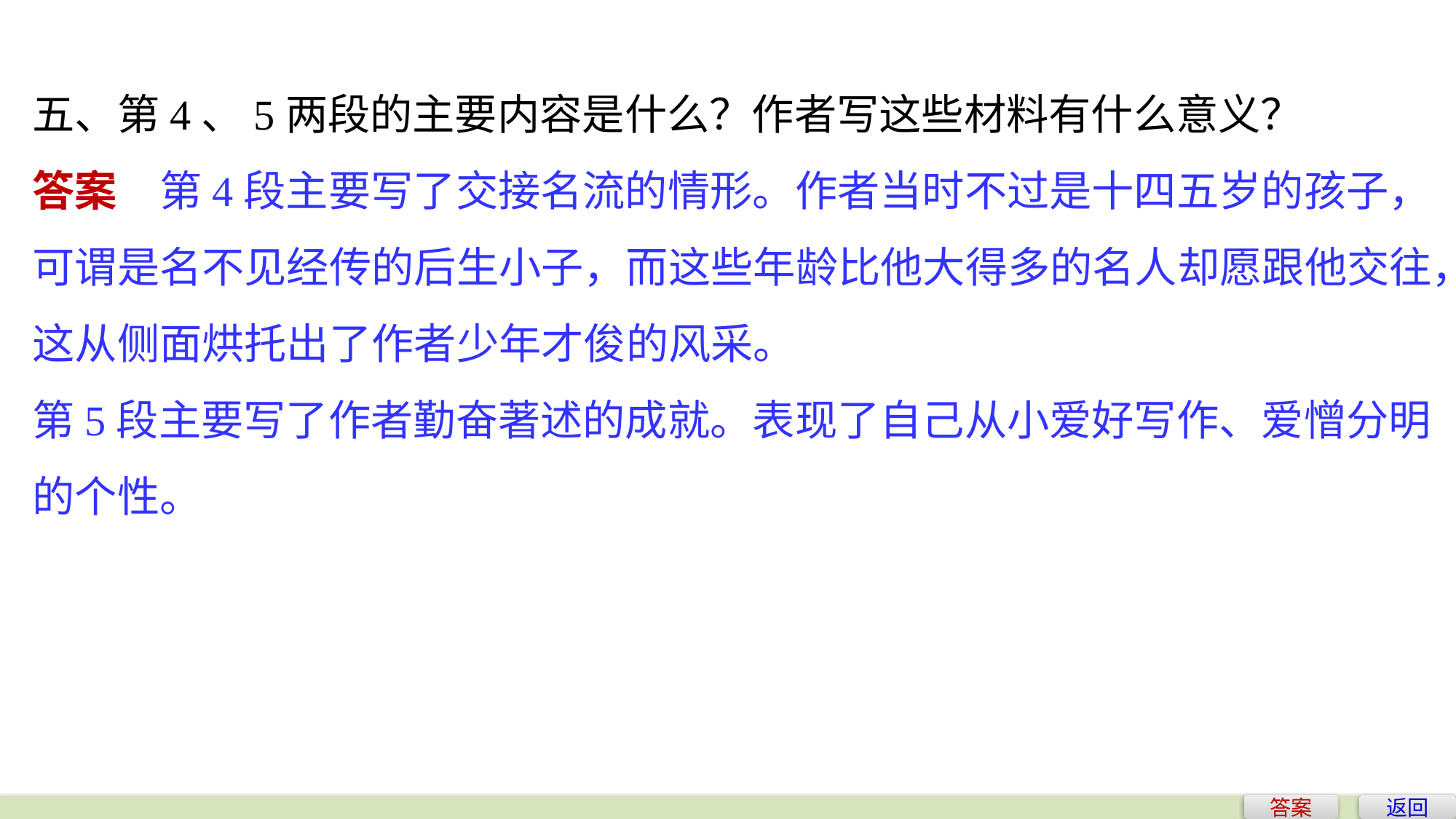

五、第4、5两段的主要内容是什么？作者写这些材料有什么意义？
答案　第4段主要写了交接名流的情形。作者当时不过是十四五岁的孩子，可谓是名不见经传的后生小子，而这些年龄比他大得多的名人却愿跟他交往，这从侧面烘托出了作者少年才俊的风采。
第5段主要写了作者勤奋著述的成就。表现了自己从小爱好写作、爱憎分明的个性。
答案
返回